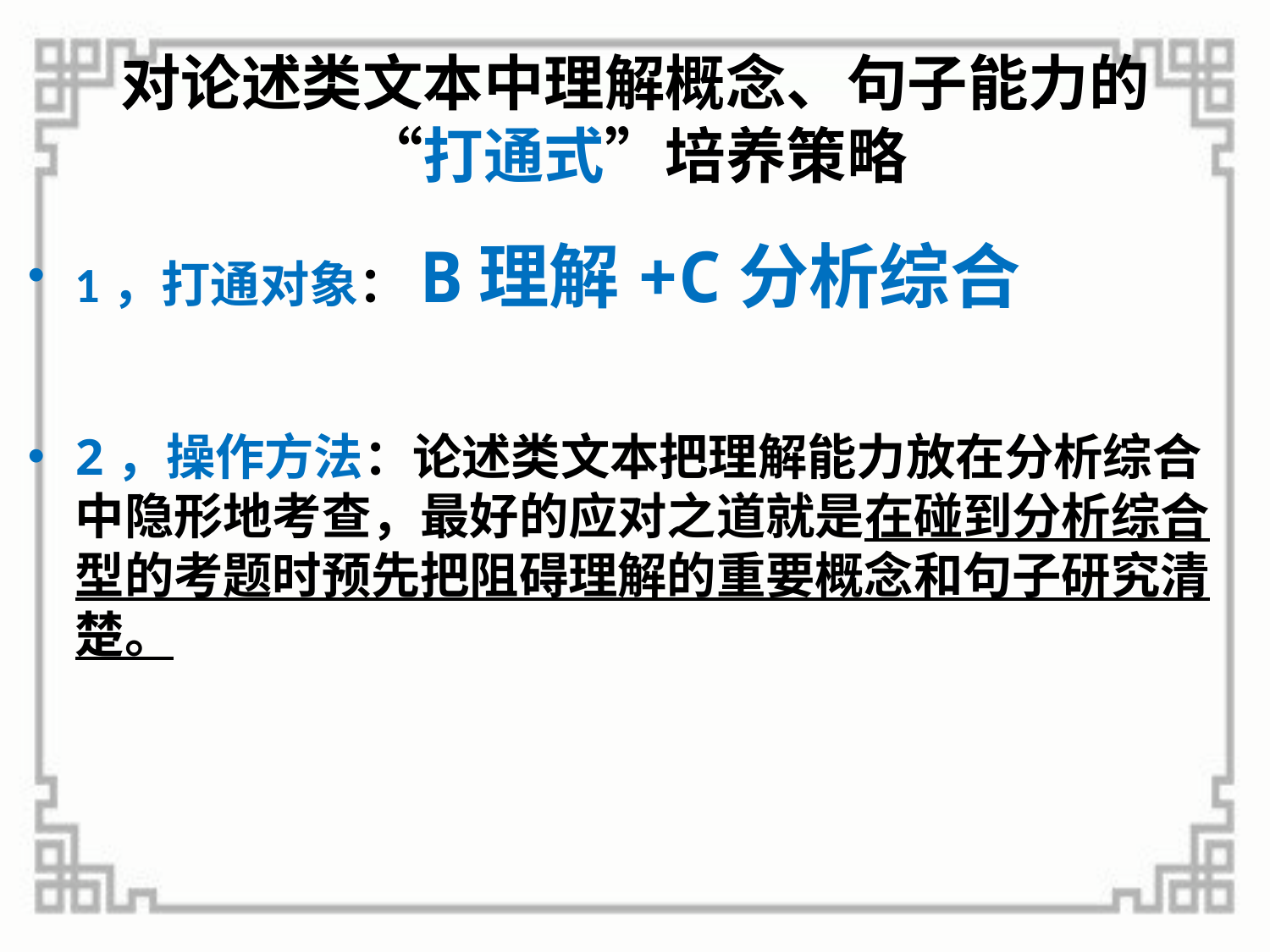

# 对论述类文本中理解概念、句子能力的“打通式”培养策略
1，打通对象：B理解+C分析综合

2，操作方法：论述类文本把理解能力放在分析综合中隐形地考查，最好的应对之道就是在碰到分析综合型的考题时预先把阻碍理解的重要概念和句子研究清楚。